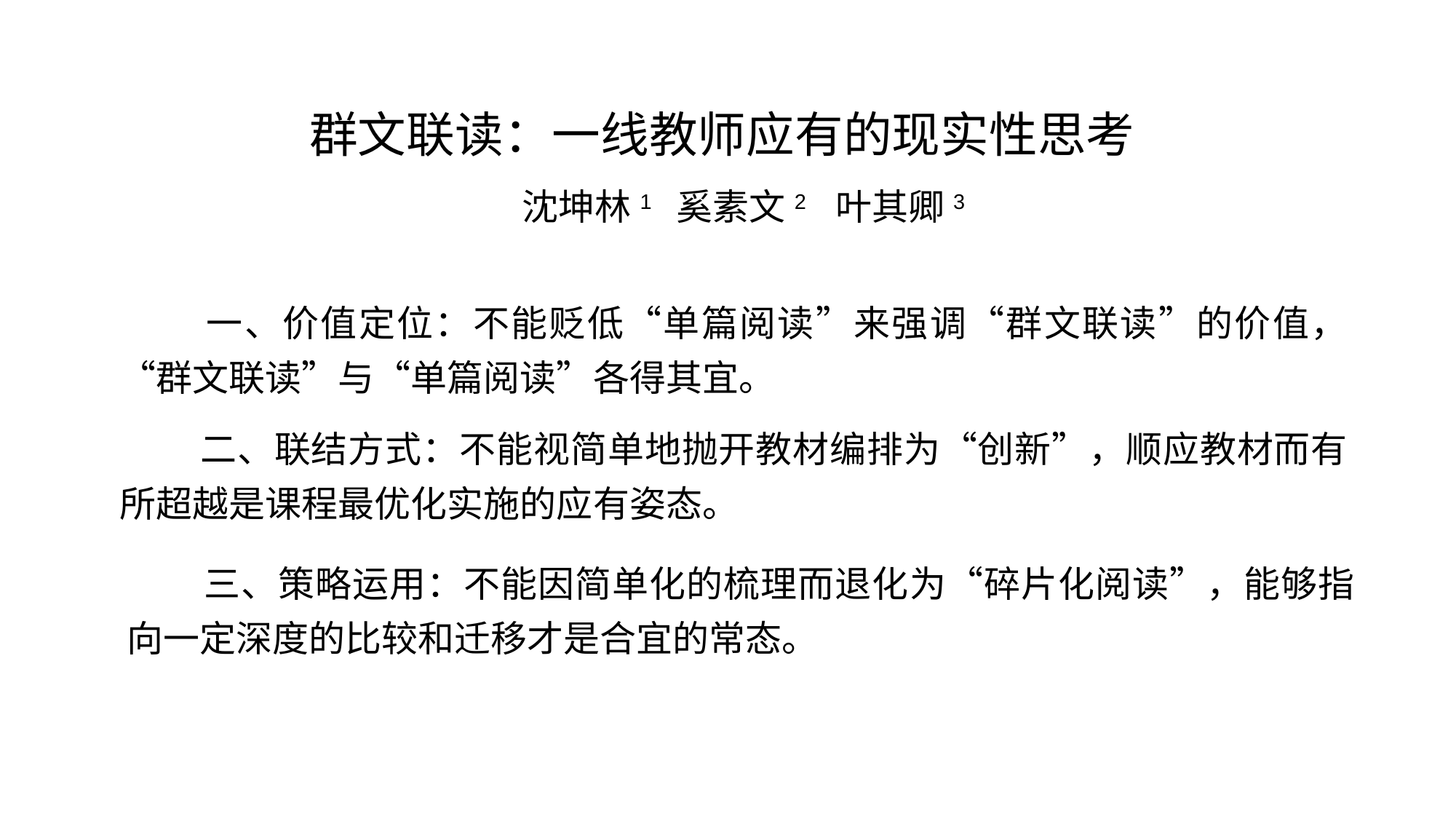

群文联读：一线教师应有的现实性思考
沈坤林1  奚素文2  叶其卿3

    一、价值定位：不能贬低“单篇阅读”来强调“群文联读”的价值，“群文联读”与“单篇阅读”各得其宜。
        二、联结方式：不能视简单地抛开教材编排为“创新”，顺应教材而有所超越是课程最优化实施的应有姿态。
    三、策略运用：不能因简单化的梳理而退化为“碎片化阅读”，能够指向一定深度的比较和迁移才是合宜的常态。